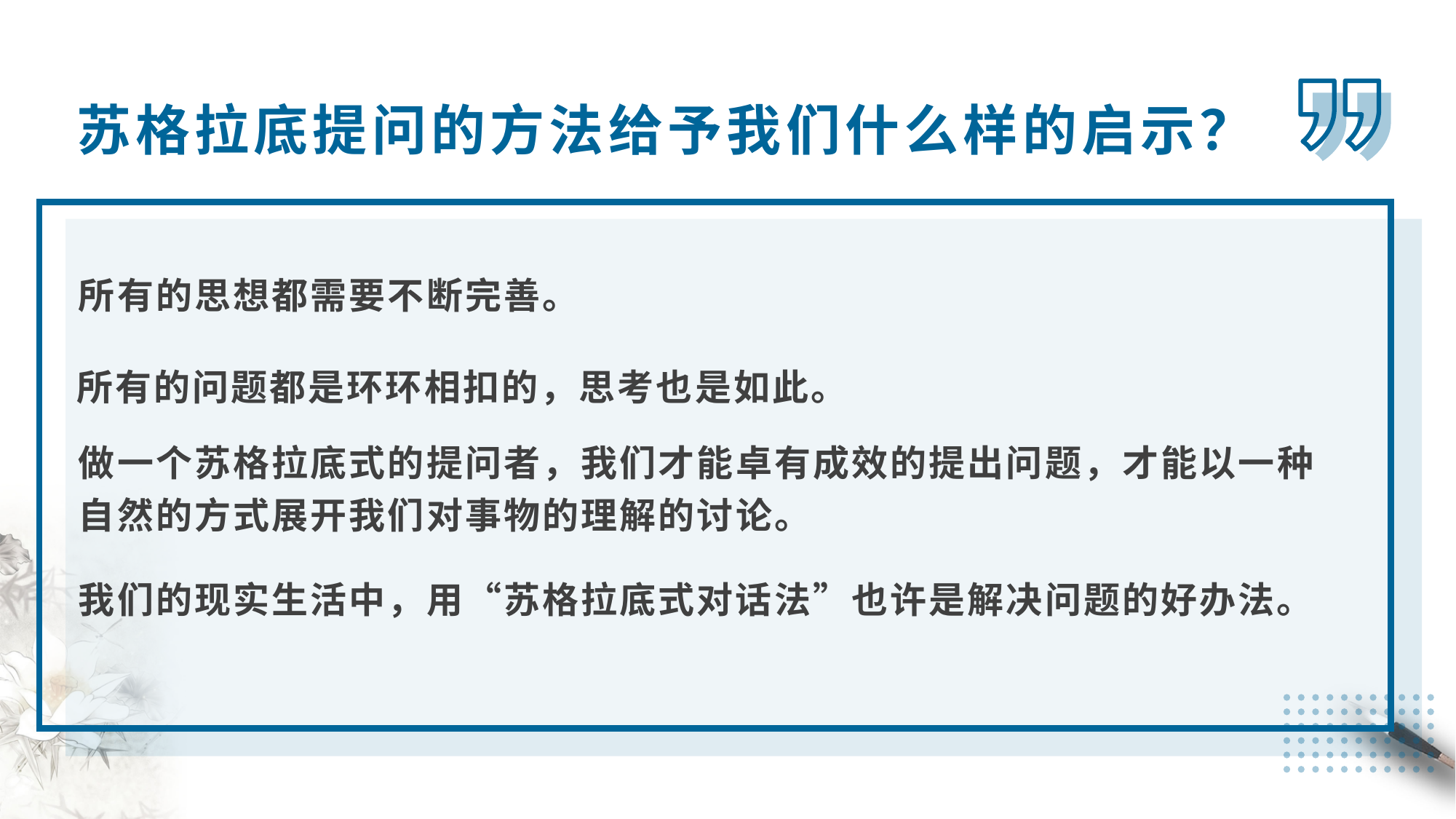

苏格拉底提问的方法给予我们什么样的启示？

所有的思想都需要不断完善。
所有的问题都是环环相扣的，思考也是如此。
做一个苏格拉底式的提问者，我们才能卓有成效的提出问题，才能以一种自然的方式展开我们对事物的理解的讨论。
我们的现实生活中，用“苏格拉底式对话法”也许是解决问题的好办法。